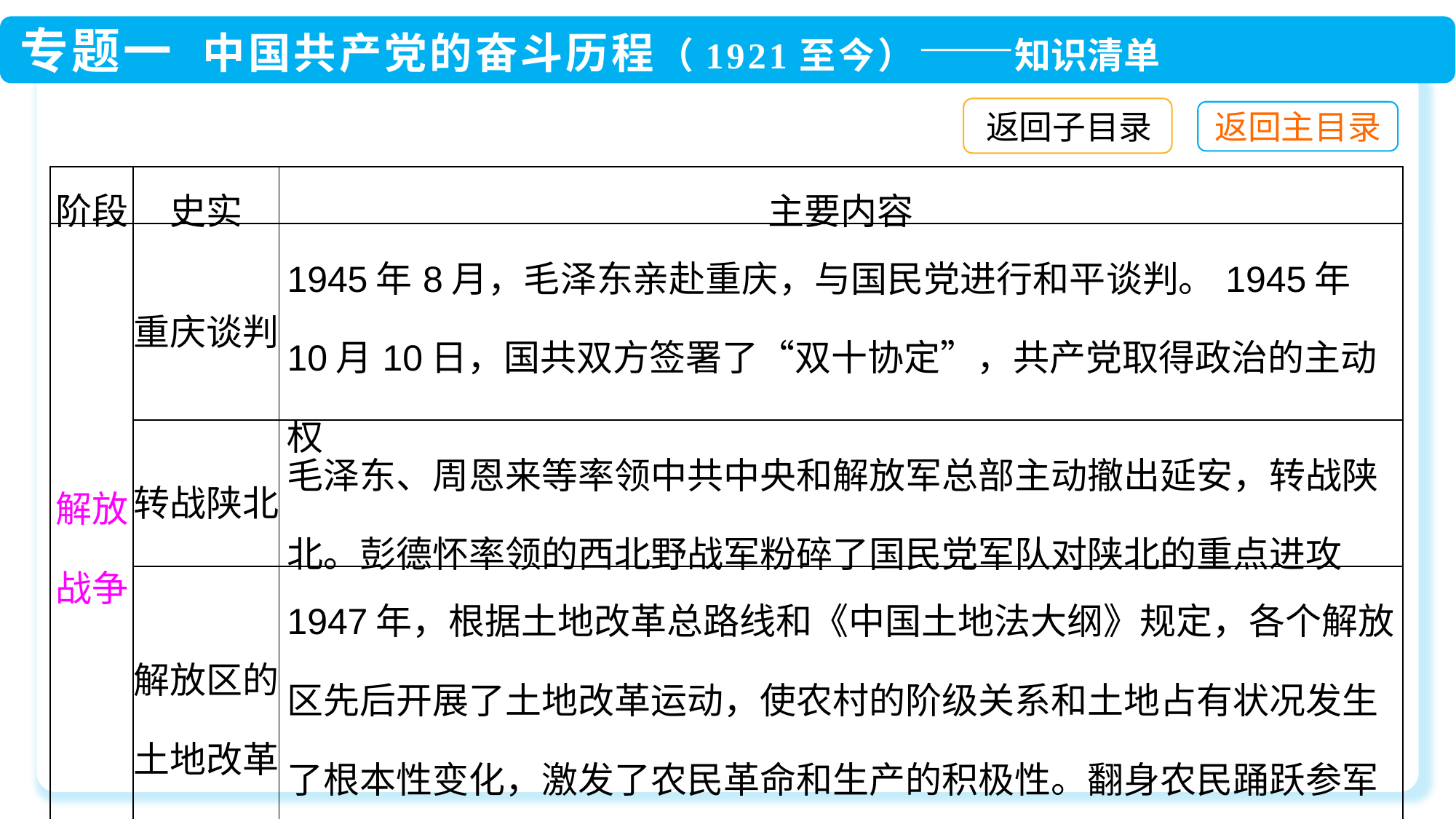

返回子目录
| 阶段 | 史实 | 主要内容 |
| --- | --- | --- |
| 解放战争 | 重庆谈判 | 1945年8月，毛泽东亲赴重庆，与国民党进行和平谈判。1945年10月10日，国共双方签署了“双十协定”，共产党取得政治的主动权 |
|  | 转战陕北 | 毛泽东、周恩来等率领中共中央和解放军总部主动撤出延安，转战陕北。彭德怀率领的西北野战军粉碎了国民党军队对陕北的重点进攻 |
|  | 解放区的土地改革 | 1947年，根据土地改革总路线和《中国土地法大纲》规定，各个解放区先后开展了土地改革运动，使农村的阶级关系和土地占有状况发生了根本性变化，激发了农民革命和生产的积极性。翻身农民踊跃参军参战，为人民解放战争的胜利提供了重要的人力、物力保障 |